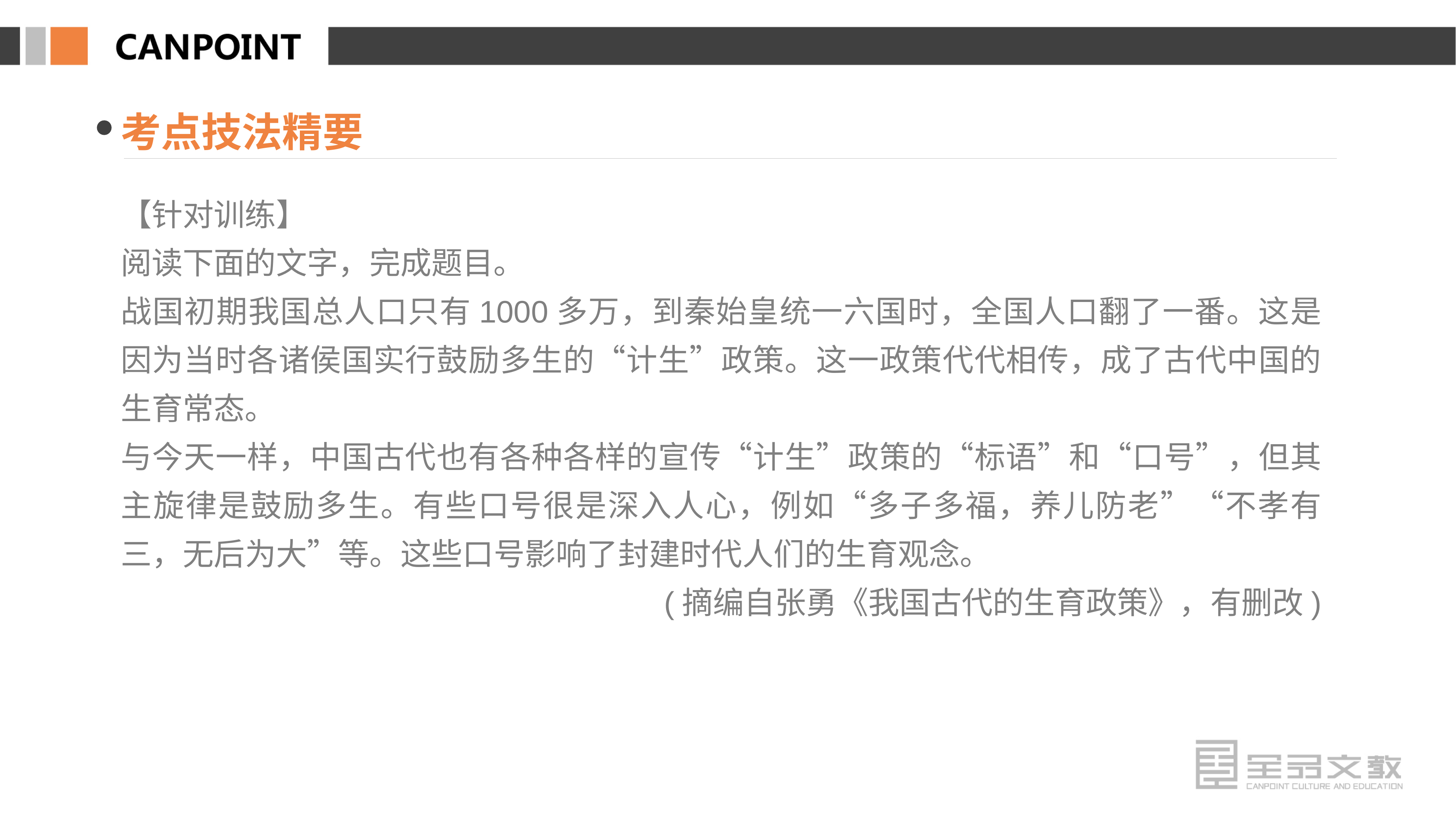

考点技法精要

【针对训练】
阅读下面的文字，完成题目。
战国初期我国总人口只有1000多万，到秦始皇统一六国时，全国人口翻了一番。这是因为当时各诸侯国实行鼓励多生的“计生”政策。这一政策代代相传，成了古代中国的生育常态。
与今天一样，中国古代也有各种各样的宣传“计生”政策的“标语”和“口号”，但其主旋律是鼓励多生。有些口号很是深入人心，例如“多子多福，养儿防老”“不孝有三，无后为大”等。这些口号影响了封建时代人们的生育观念。
(摘编自张勇《我国古代的生育政策》，有删改)